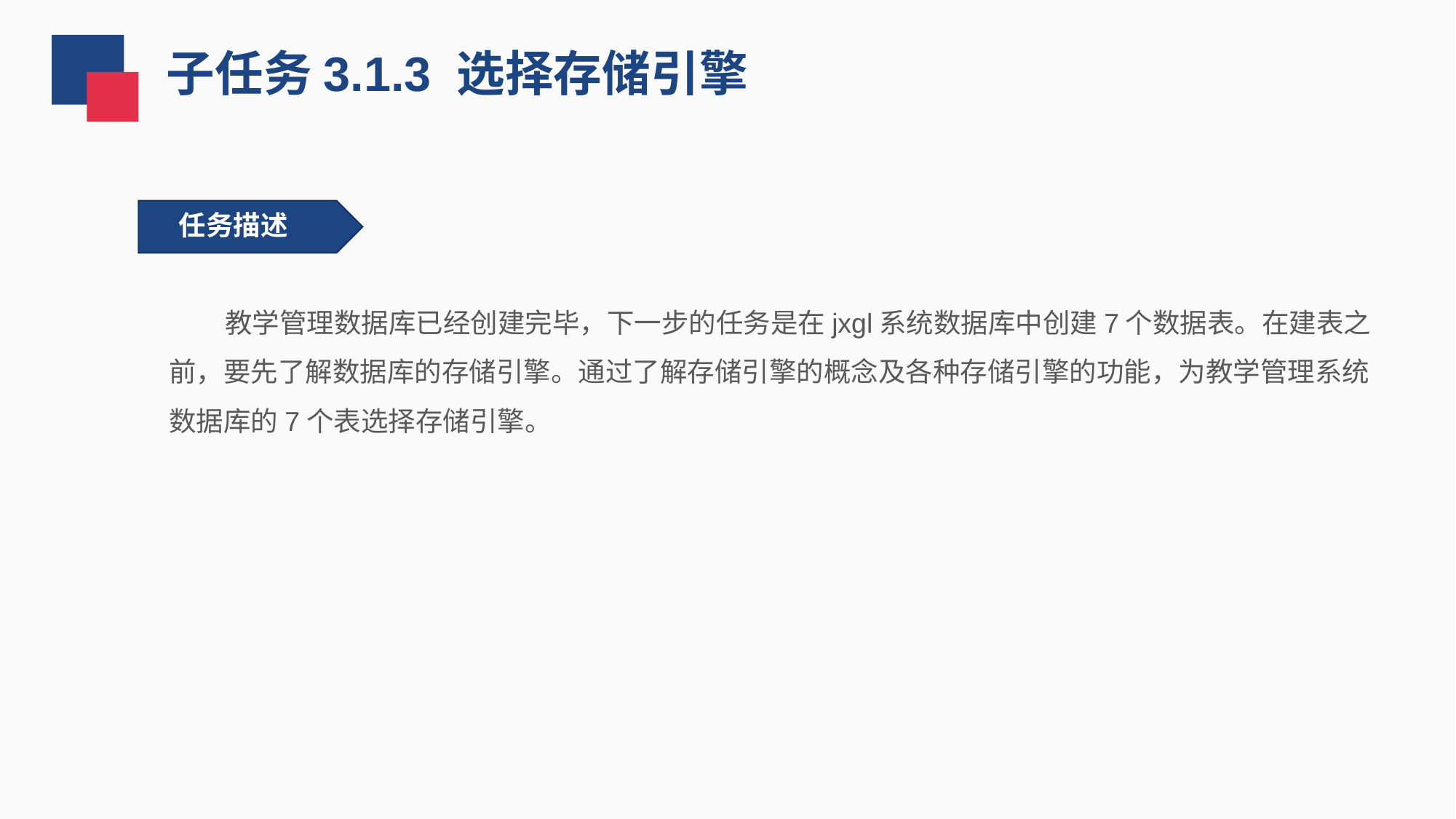

子任务3.1.3 选择存储引擎

任务描述
        教学管理数据库已经创建完毕，下一步的任务是在jxgl系统数据库中创建7个数据表。在建表之前，要先了解数据库的存储引擎。通过了解存储引擎的概念及各种存储引擎的功能，为教学管理系统数据库的7个表选择存储引擎。